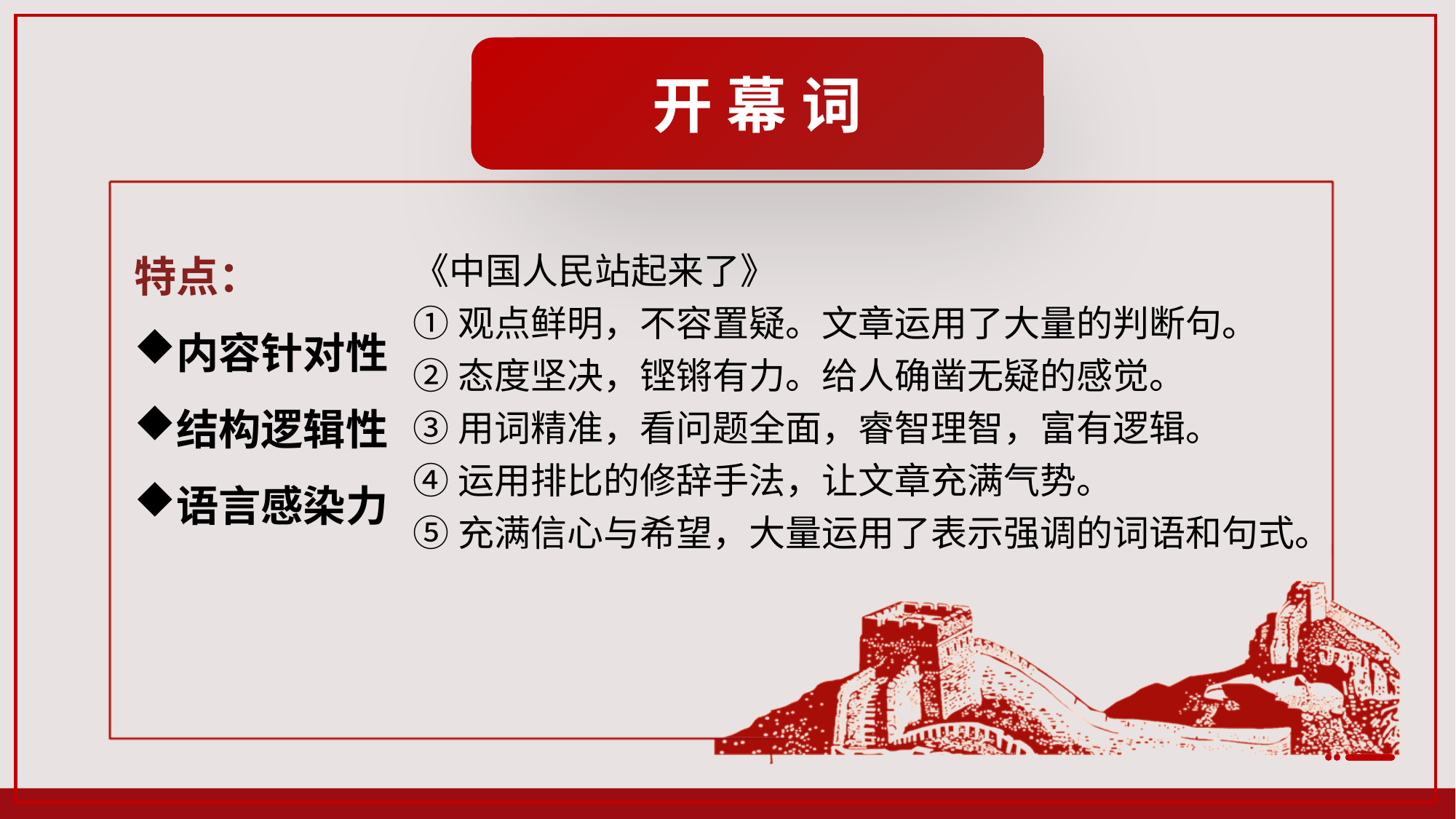

开 幕 词
特点：
内容针对性
结构逻辑性
语言感染力
《中国人民站起来了》
①观点鲜明，不容置疑。文章运用了大量的判断句。
②态度坚决，铿锵有力。给人确凿无疑的感觉。
③用词精准，看问题全面，睿智理智，富有逻辑。
④运用排比的修辞手法，让文章充满气势。
⑤充满信心与希望，大量运用了表示强调的词语和句式。